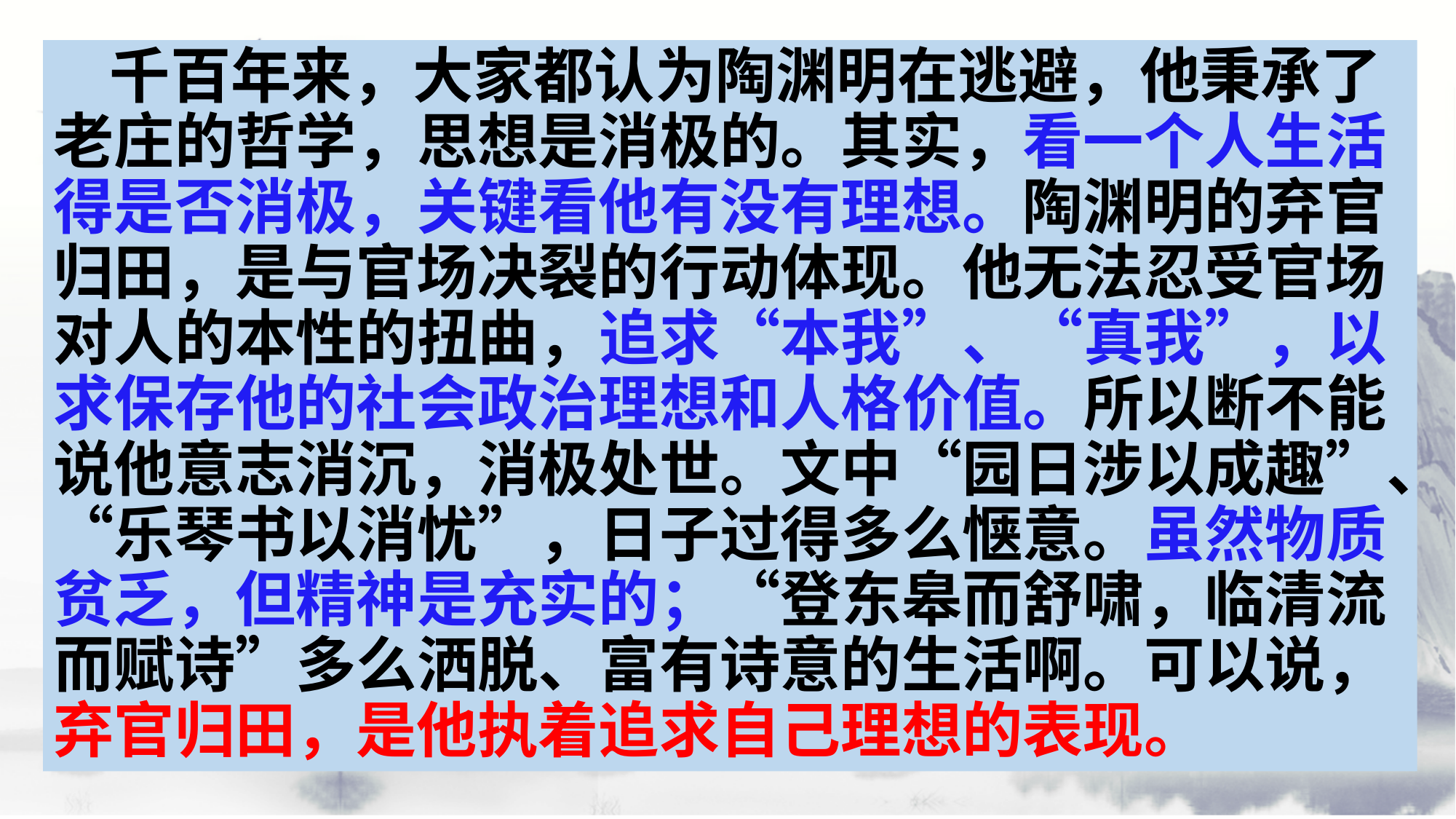

千百年来，大家都认为陶渊明在逃避，他秉承了老庄的哲学，思想是消极的。其实，看一个人生活得是否消极，关键看他有没有理想。陶渊明的弃官归田，是与官场决裂的行动体现。他无法忍受官场对人的本性的扭曲，追求“本我”、“真我”，以求保存他的社会政治理想和人格价值。所以断不能说他意志消沉，消极处世。文中“园日涉以成趣”、“乐琴书以消忧”，日子过得多么惬意。虽然物质贫乏，但精神是充实的；“登东皋而舒啸，临清流而赋诗”多么洒脱、富有诗意的生活啊。可以说，弃官归田，是他执着追求自己理想的表现。